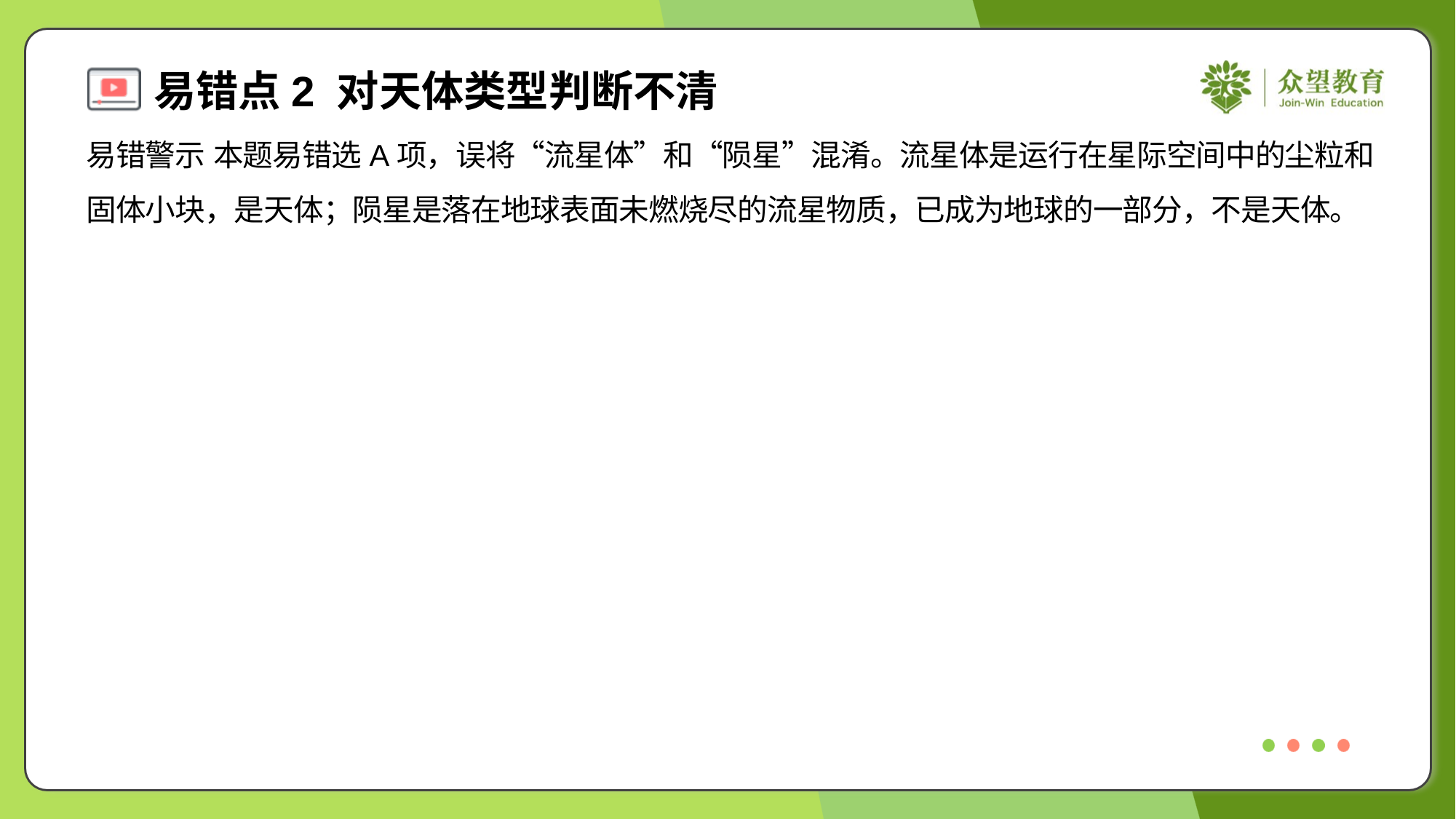

易错警示 本题易错选A项，误将“流星体”和“陨星”混淆。流星体是运行在星际空间中的尘粒和
固体小块，是天体；陨星是落在地球表面未燃烧尽的流星物质，已成为地球的一部分，不是天体。